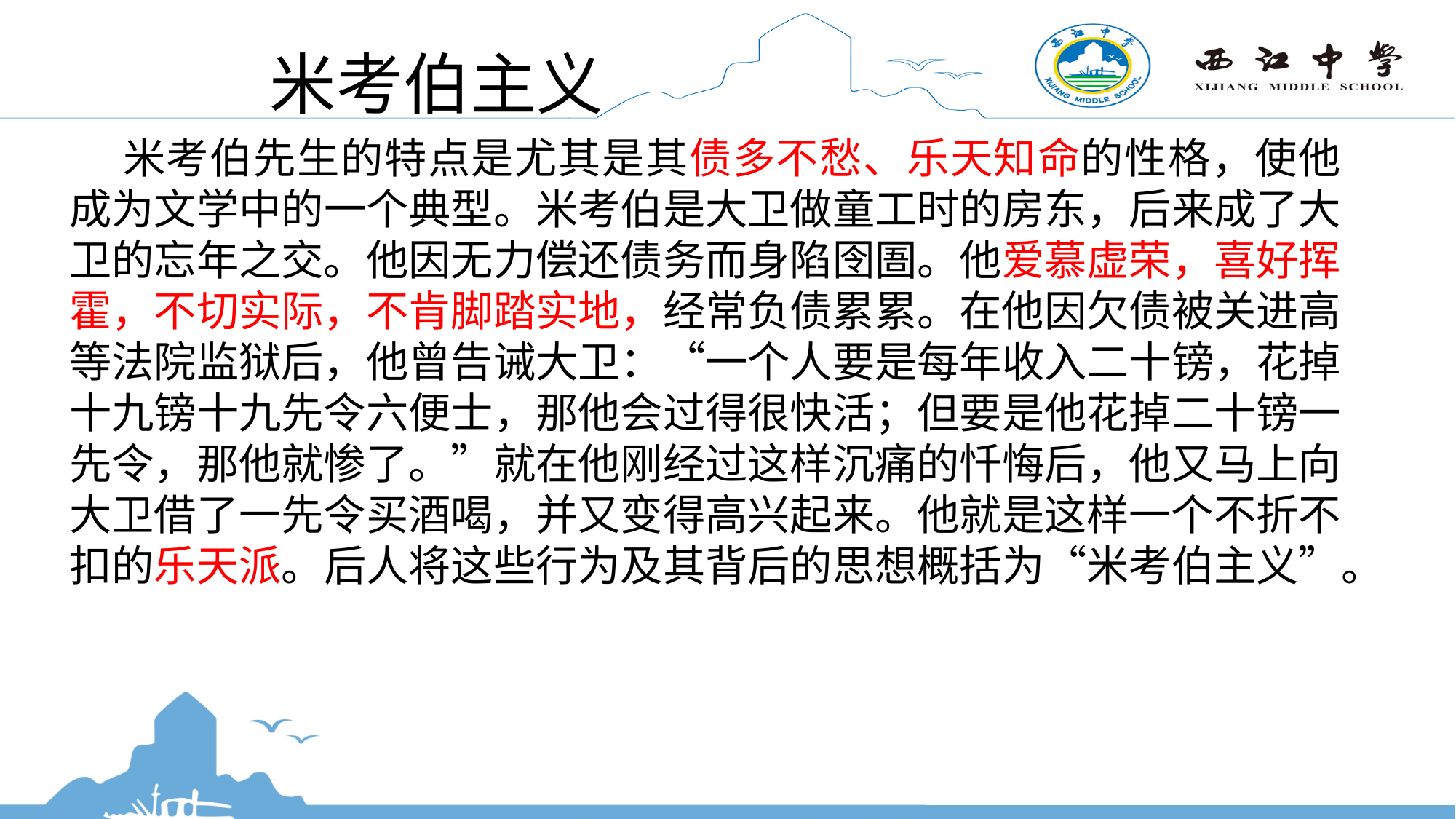

# 米考伯主义
    米考伯先生的特点是尤其是其债多不愁、乐天知命的性格，使他成为文学中的一个典型。米考伯是大卫做童工时的房东，后来成了大卫的忘年之交。他因无力偿还债务而身陷囹圄。他爱慕虚荣，喜好挥霍，不切实际，不肯脚踏实地，经常负债累累。在他因欠债被关进高等法院监狱后，他曾告诫大卫：“一个人要是每年收入二十镑，花掉十九镑十九先令六便士，那他会过得很快活；但要是他花掉二十镑一先令，那他就惨了。”就在他刚经过这样沉痛的忏悔后，他又马上向大卫借了一先令买酒喝，并又变得高兴起来。他就是这样一个不折不扣的乐天派。后人将这些行为及其背后的思想概括为“米考伯主义”。